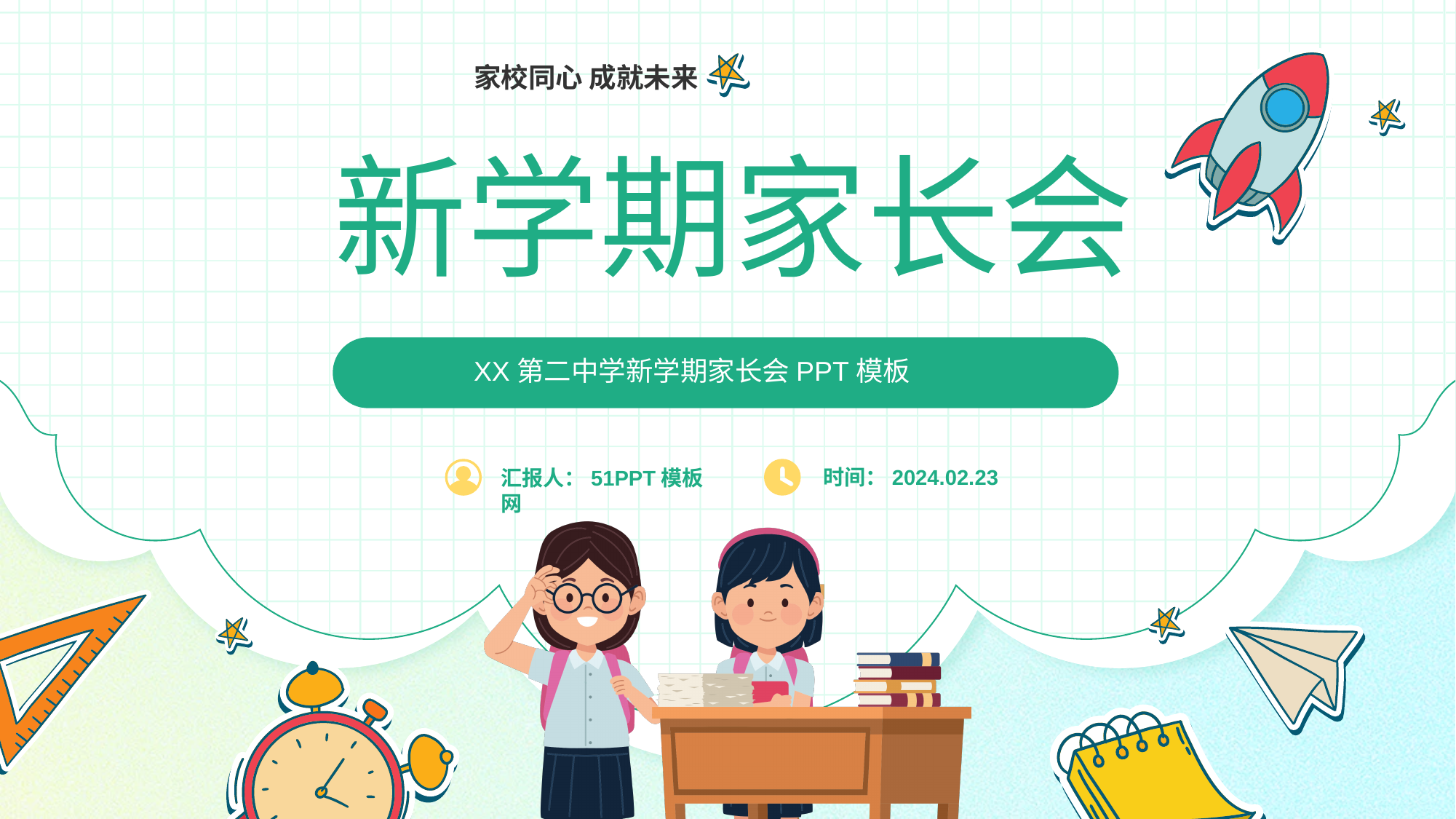

家校同心 成就未来
新学期家长会

XX第二中学新学期家长会PPT模板
时间：2024.02.23

汇报人：51PPT模板网